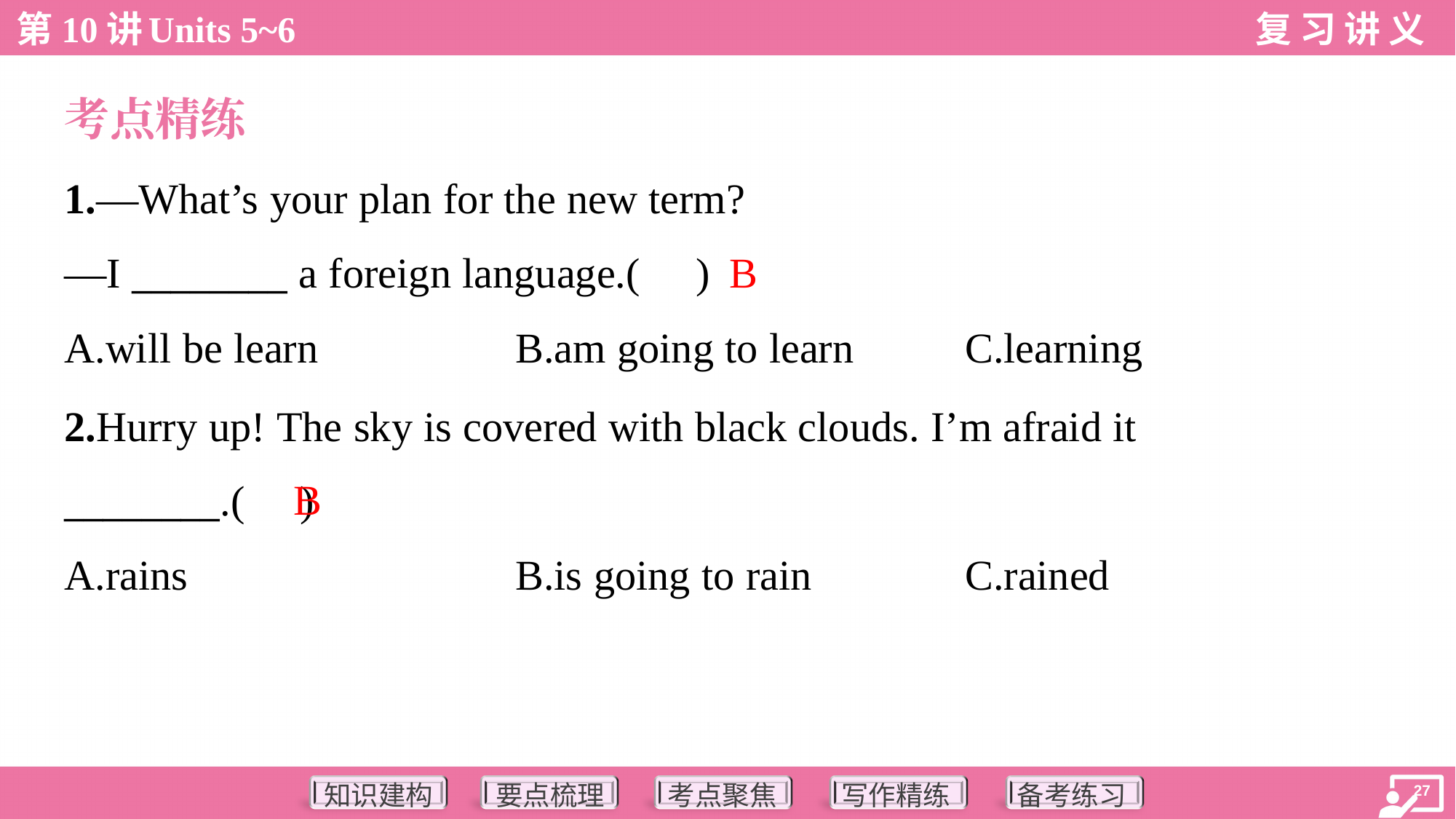

考点精练
1.—What’s your plan for the new term?
—I ________ a foreign language.(     )
B
A.will be learn	B.am going to learn	C.learning
2.Hurry up! The sky is covered with black clouds. I’m afraid it
________.(     )
B
A.rains	B.is going to rain	C.rained